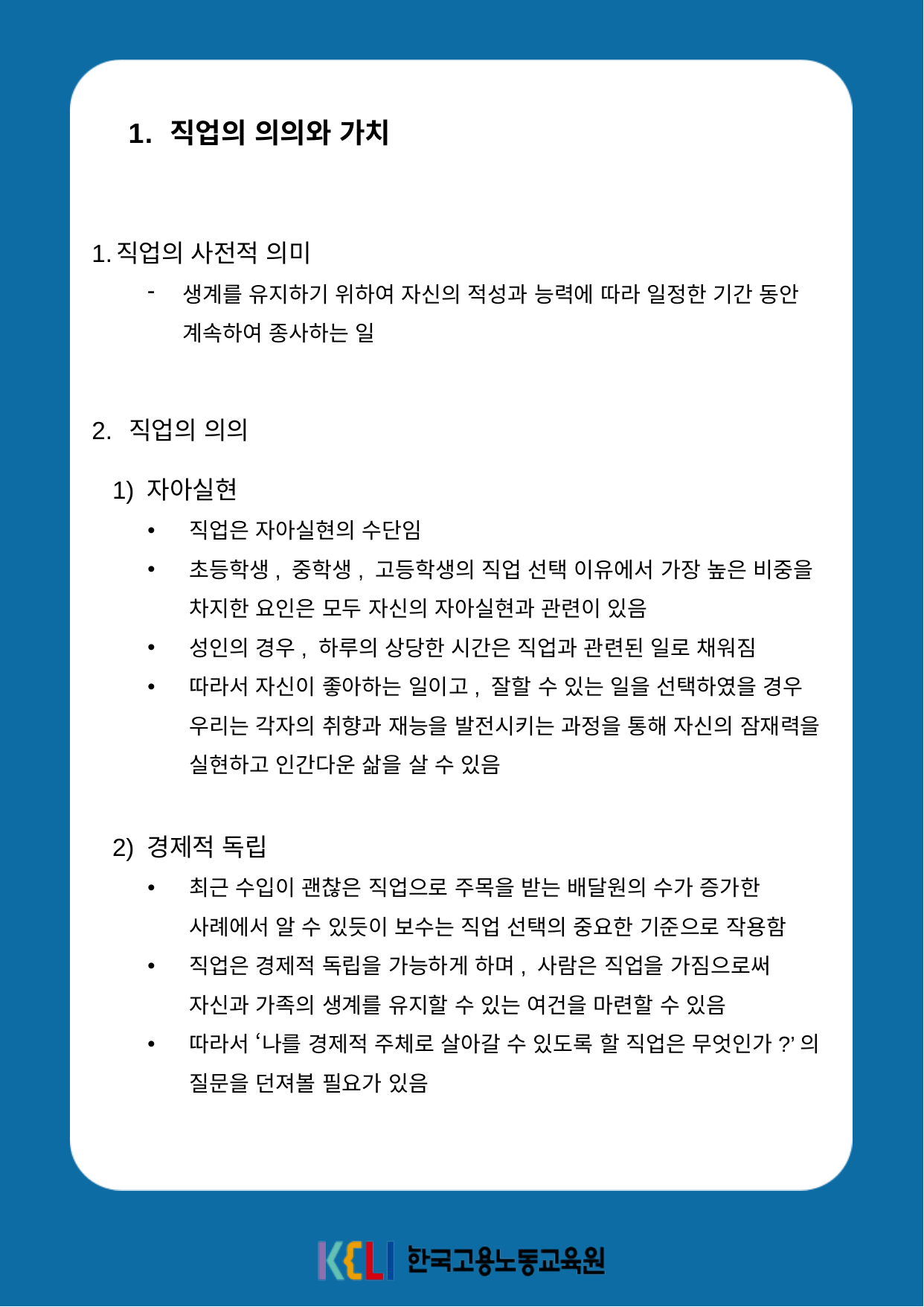

직업의 의의와 가치
직업의 사전적 의미
생계를 유지하기 위하여 자신의 적성과 능력에 따라 일정한 기간 동안 계속하여 종사하는 일

 직업의 의의
   1) 자아실현
직업은 자아실현의 수단임
초등학생, 중학생, 고등학생의 직업 선택 이유에서 가장 높은 비중을 차지한 요인은 모두 자신의 자아실현과 관련이 있음
성인의 경우, 하루의 상당한 시간은 직업과 관련된 일로 채워짐
따라서 자신이 좋아하는 일이고, 잘할 수 있는 일을 선택하였을 경우 우리는 각자의 취향과 재능을 발전시키는 과정을 통해 자신의 잠재력을 실현하고 인간다운 삶을 살 수 있음

   2) 경제적 독립
최근 수입이 괜찮은 직업으로 주목을 받는 배달원의 수가 증가한 사례에서 알 수 있듯이 보수는 직업 선택의 중요한 기준으로 작용함
직업은 경제적 독립을 가능하게 하며, 사람은 직업을 가짐으로써 자신과 가족의 생계를 유지할 수 있는 여건을 마련할 수 있음
따라서 ‘나를 경제적 주체로 살아갈 수 있도록 할 직업은 무엇인가?’의 질문을 던져볼 필요가 있음